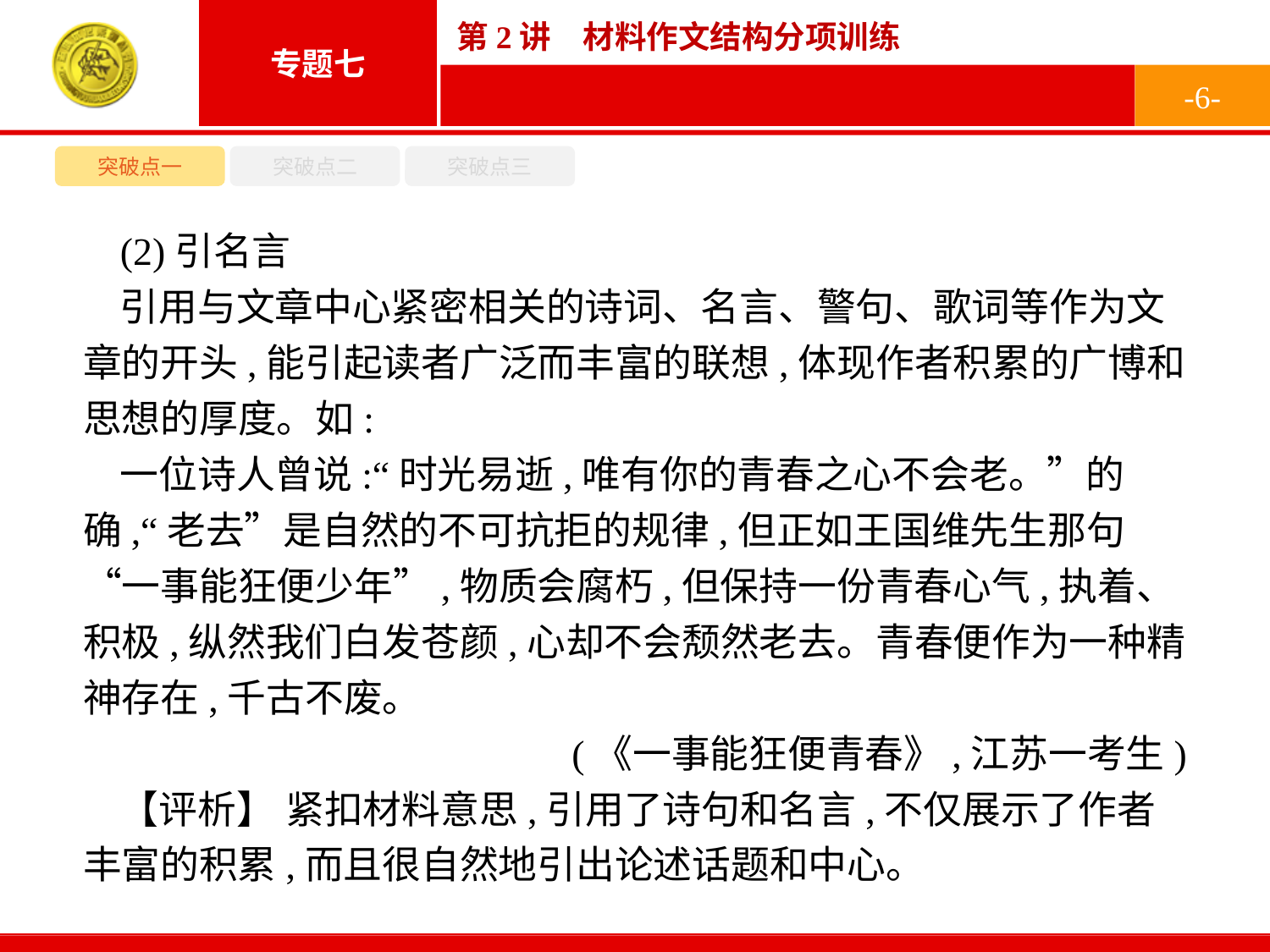

-6-
突破点一
突破点二
突破点三
(2)引名言
引用与文章中心紧密相关的诗词、名言、警句、歌词等作为文章的开头,能引起读者广泛而丰富的联想,体现作者积累的广博和思想的厚度。如:
一位诗人曾说:“时光易逝,唯有你的青春之心不会老。”的确,“老去”是自然的不可抗拒的规律,但正如王国维先生那句“一事能狂便少年”,物质会腐朽,但保持一份青春心气,执着、积极,纵然我们白发苍颜,心却不会颓然老去。青春便作为一种精神存在,千古不废。
(《一事能狂便青春》,江苏一考生)
【评析】 紧扣材料意思,引用了诗句和名言,不仅展示了作者丰富的积累,而且很自然地引出论述话题和中心。